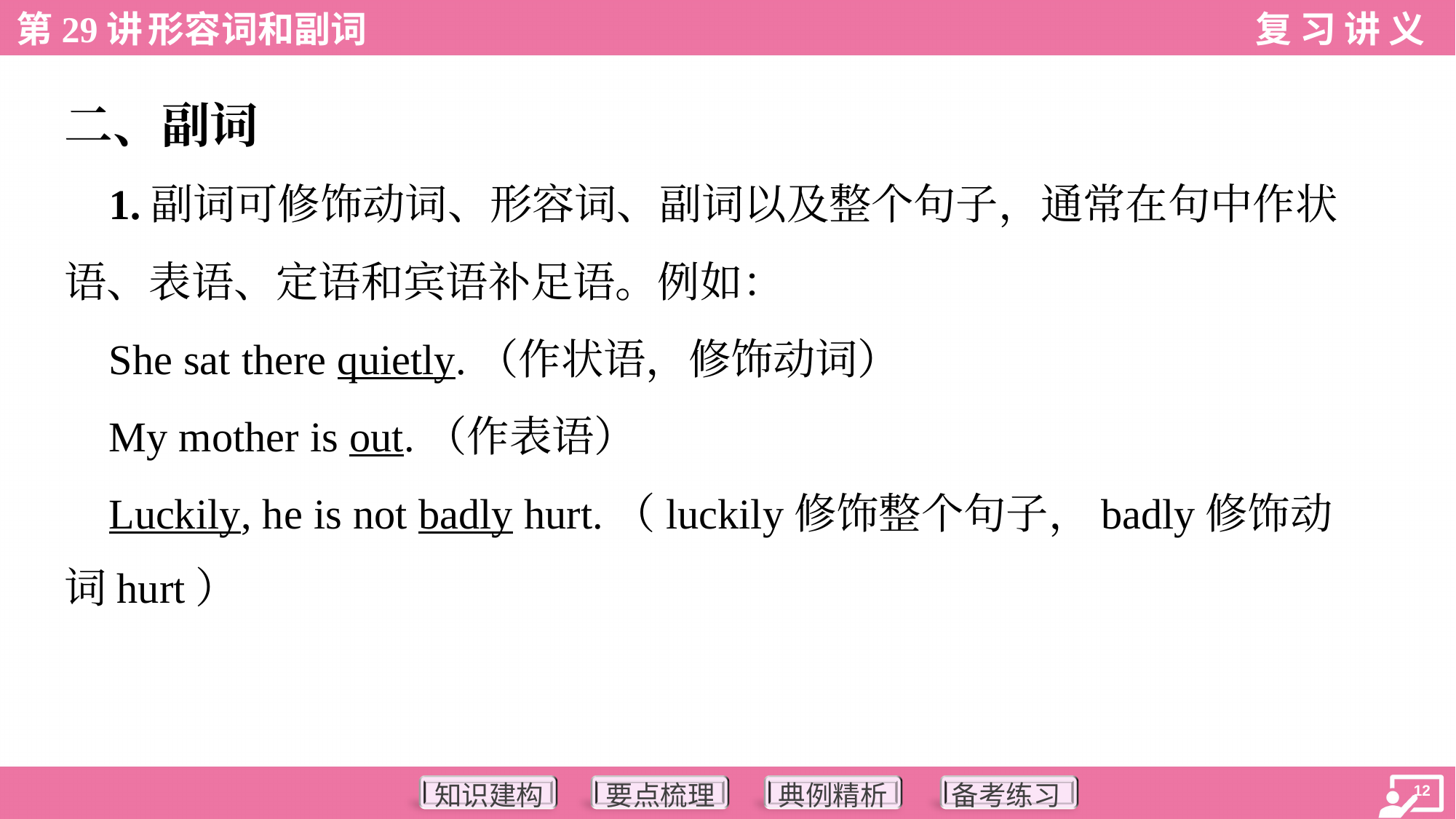

二、副词
    1.副词可修饰动词、形容词、副词以及整个句子，通常在句中作状
语、表语、定语和宾语补足语。例如：
    She sat there quietly.（作状语，修饰动词）
    My mother is out.（作表语）
    Luckily, he is not badly hurt.（luckily修饰整个句子，badly修饰动
词hurt）